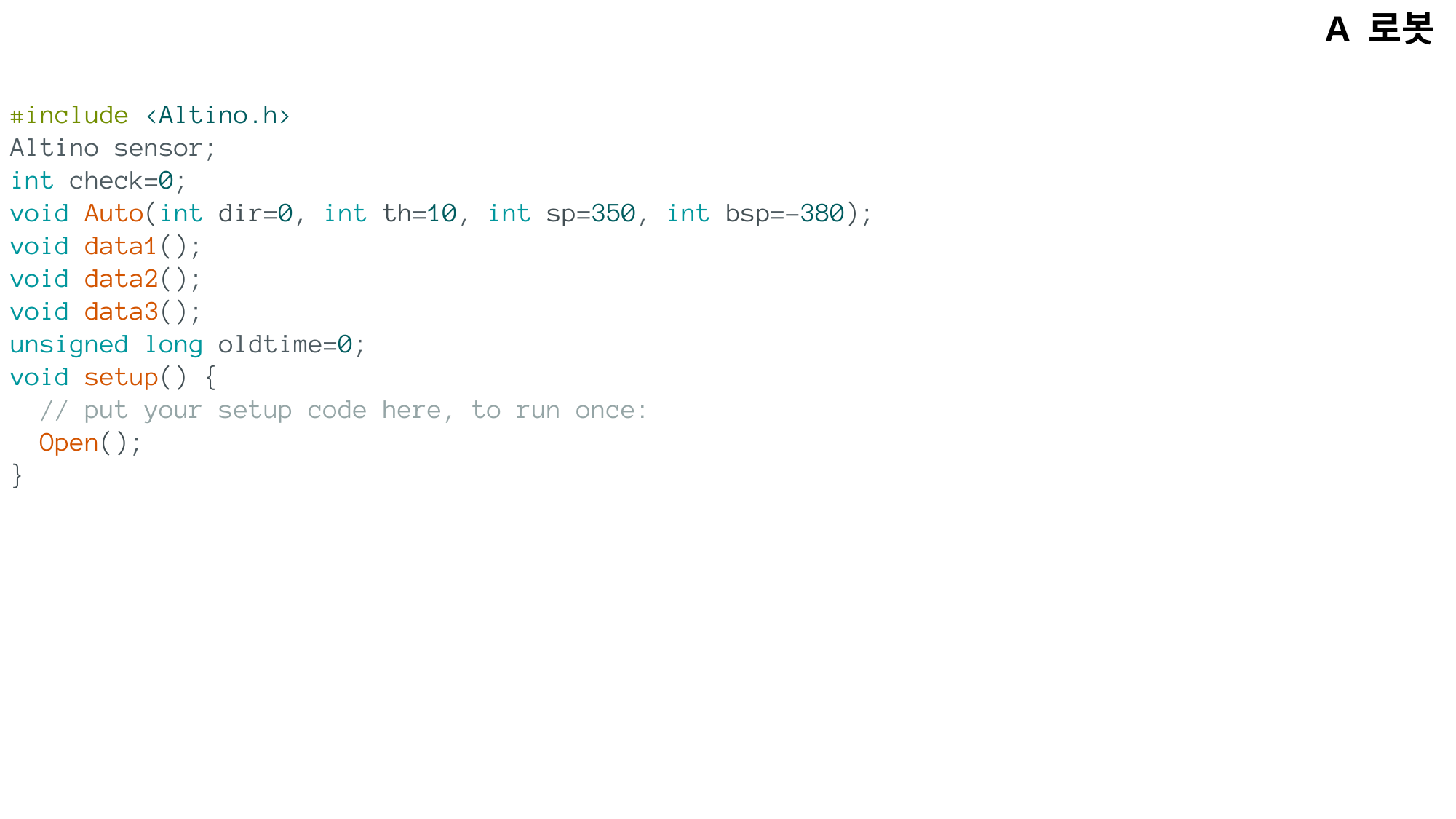

A 로봇
#include <Altino.h>
Altino sensor;
int check=0;
void Auto(int dir=0, int th=10, int sp=350, int bsp=-380);
void data1();
void data2();
void data3();
unsigned long oldtime=0;
void setup() {
  // put your setup code here, to run once:
  Open();
}